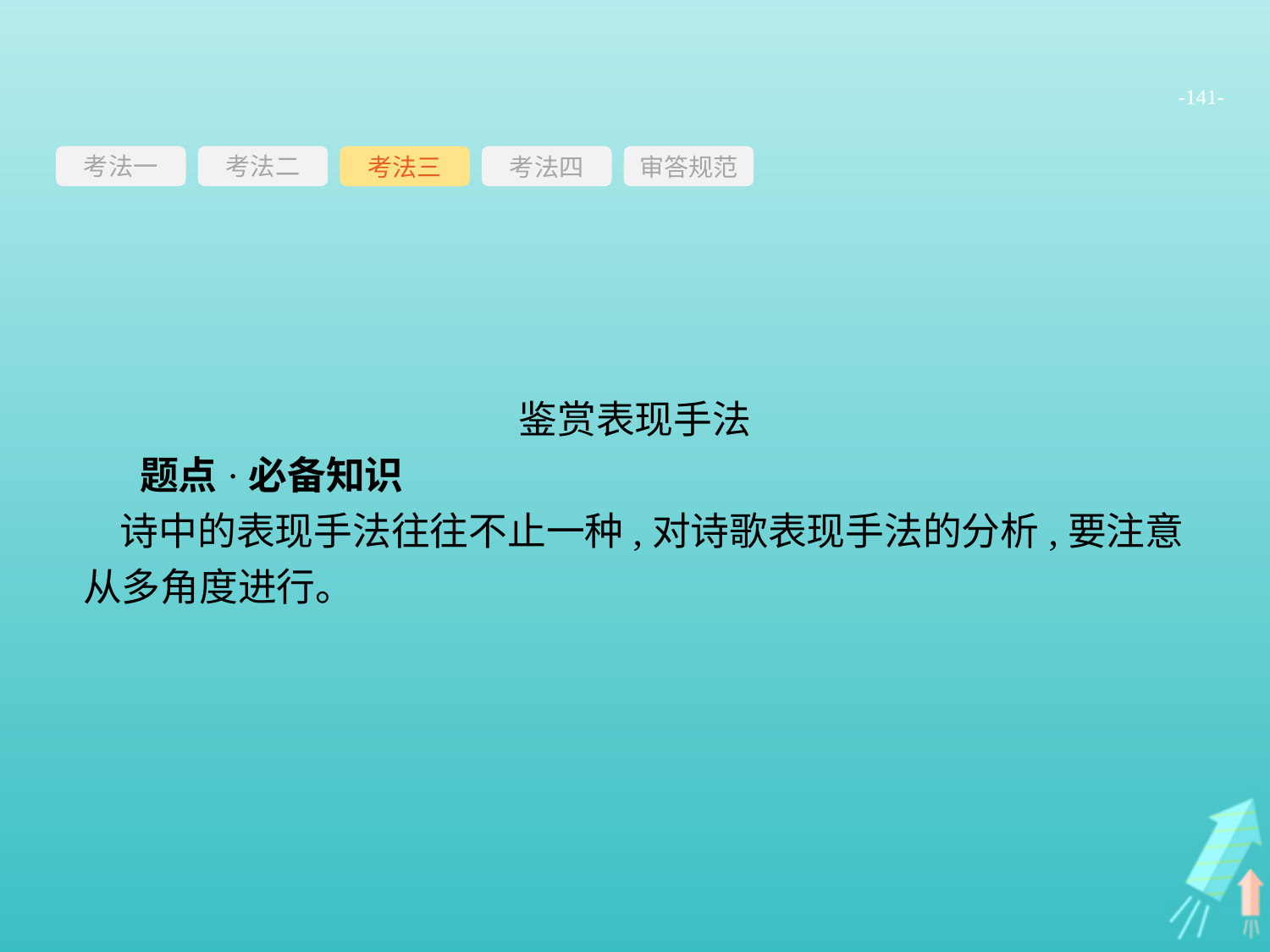

-141-
考法一
考法三
考法四
审答规范
考法二
鉴赏表现手法
题点·必备知识
诗中的表现手法往往不止一种,对诗歌表现手法的分析,要注意从多角度进行。